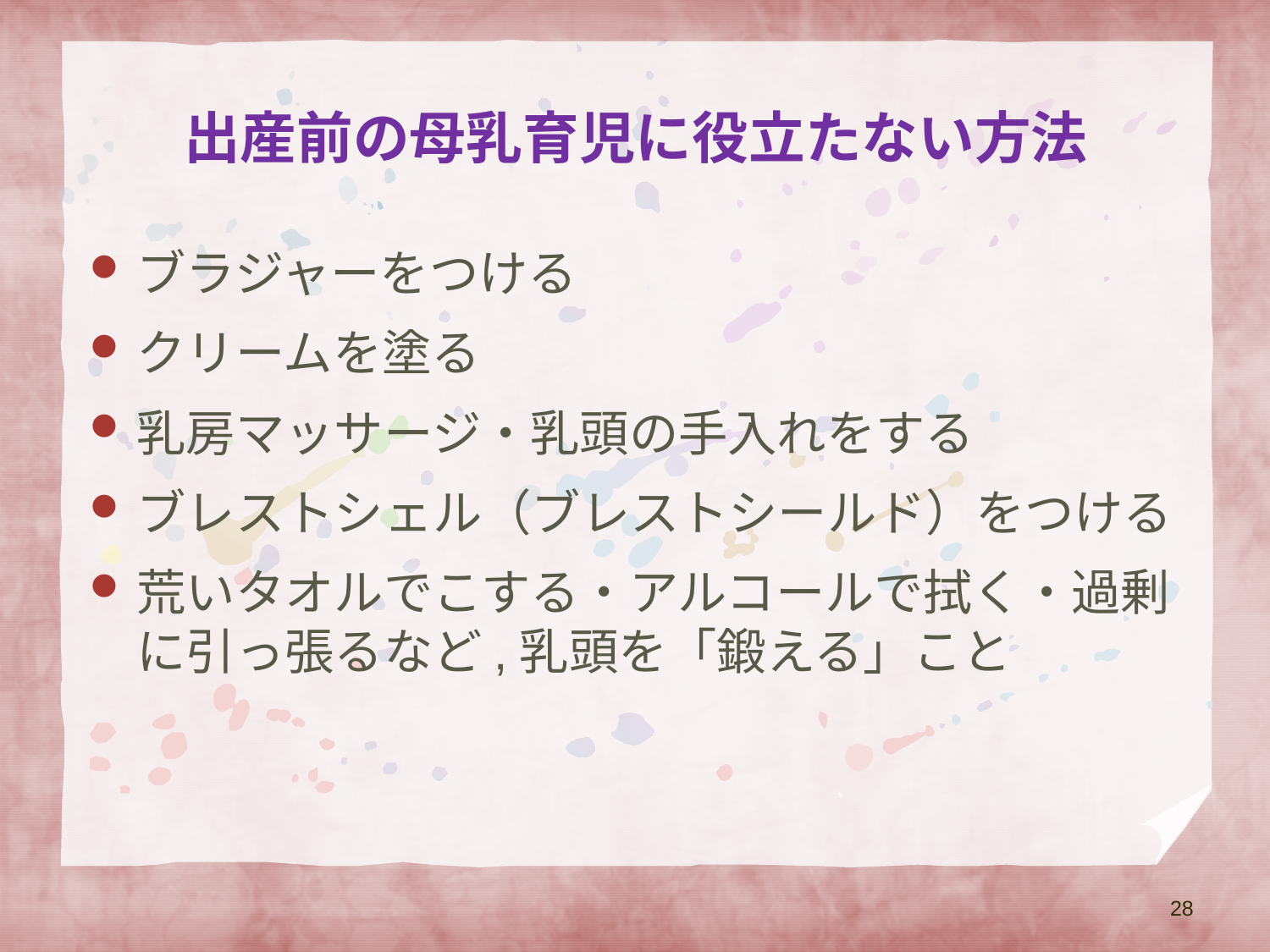

# 出産前の母乳育児に役立たない方法
ブラジャーをつける
クリームを塗る
乳房マッサージ・乳頭の手入れをする
ブレストシェル（ブレストシールド）をつける
荒いタオルでこする・アルコールで拭く・過剰に引っ張るなど,乳頭を「鍛える」こと
28